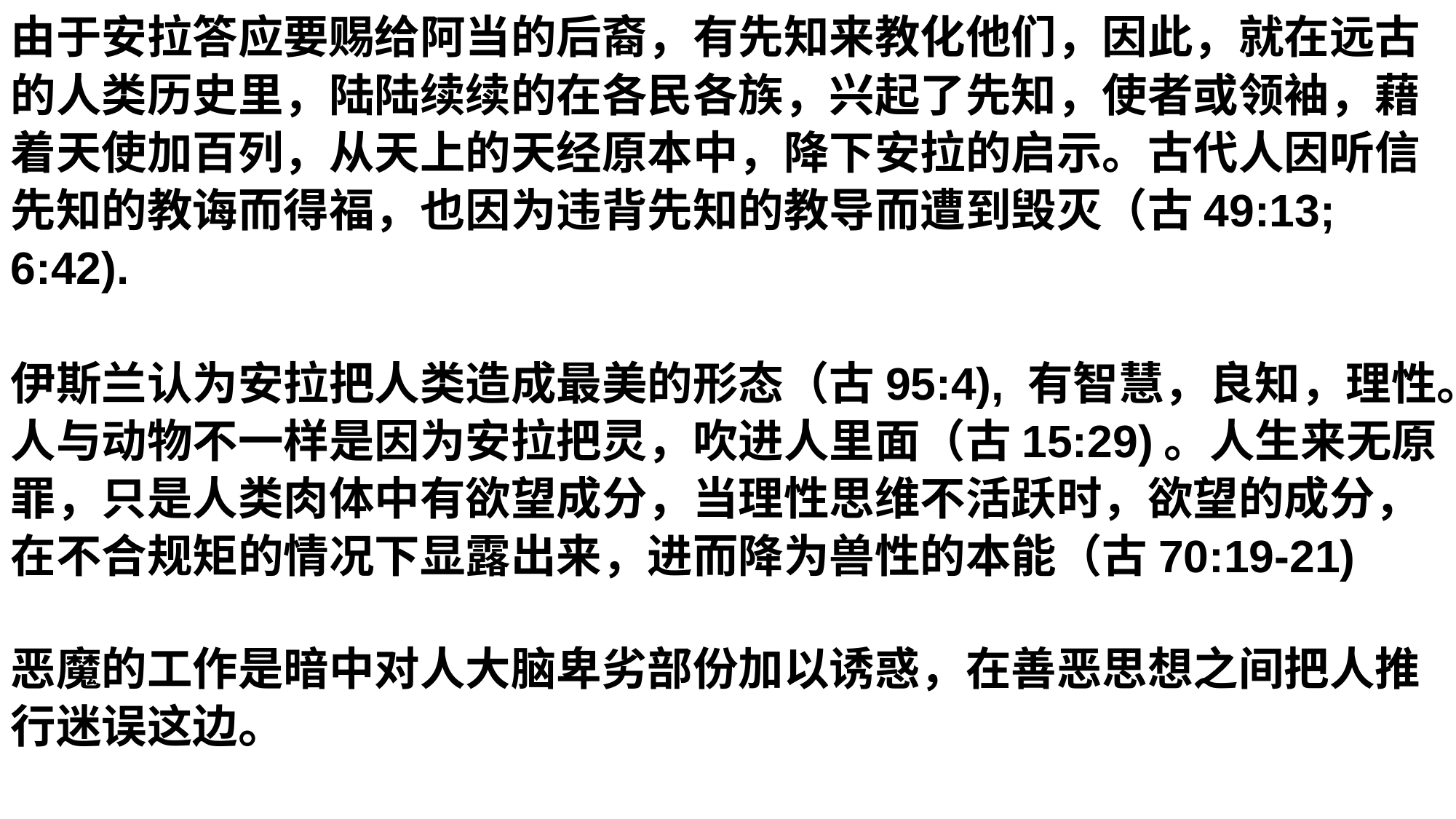

由于安拉答应要赐给阿当的后裔，有先知来教化他们，因此，就在远古的人类历史里，陆陆续续的在各民各族，兴起了先知，使者或领袖，藉着天使加百列，从天上的天经原本中，降下安拉的启示。古代人因听信先知的教诲而得福，也因为违背先知的教导而遭到毁灭（古49:13; 6:42).

伊斯兰认为安拉把人类造成最美的形态（古95:4), 有智慧，良知，理性。人与动物不一样是因为安拉把灵，吹进人里面（古15:29)。人生来无原罪，只是人类肉体中有欲望成分，当理性思维不活跃时，欲望的成分，在不合规矩的情况下显露出来，进而降为兽性的本能（古70:19-21)

恶魔的工作是暗中对人大脑卑劣部份加以诱惑，在善恶思想之间把人推行迷误这边。